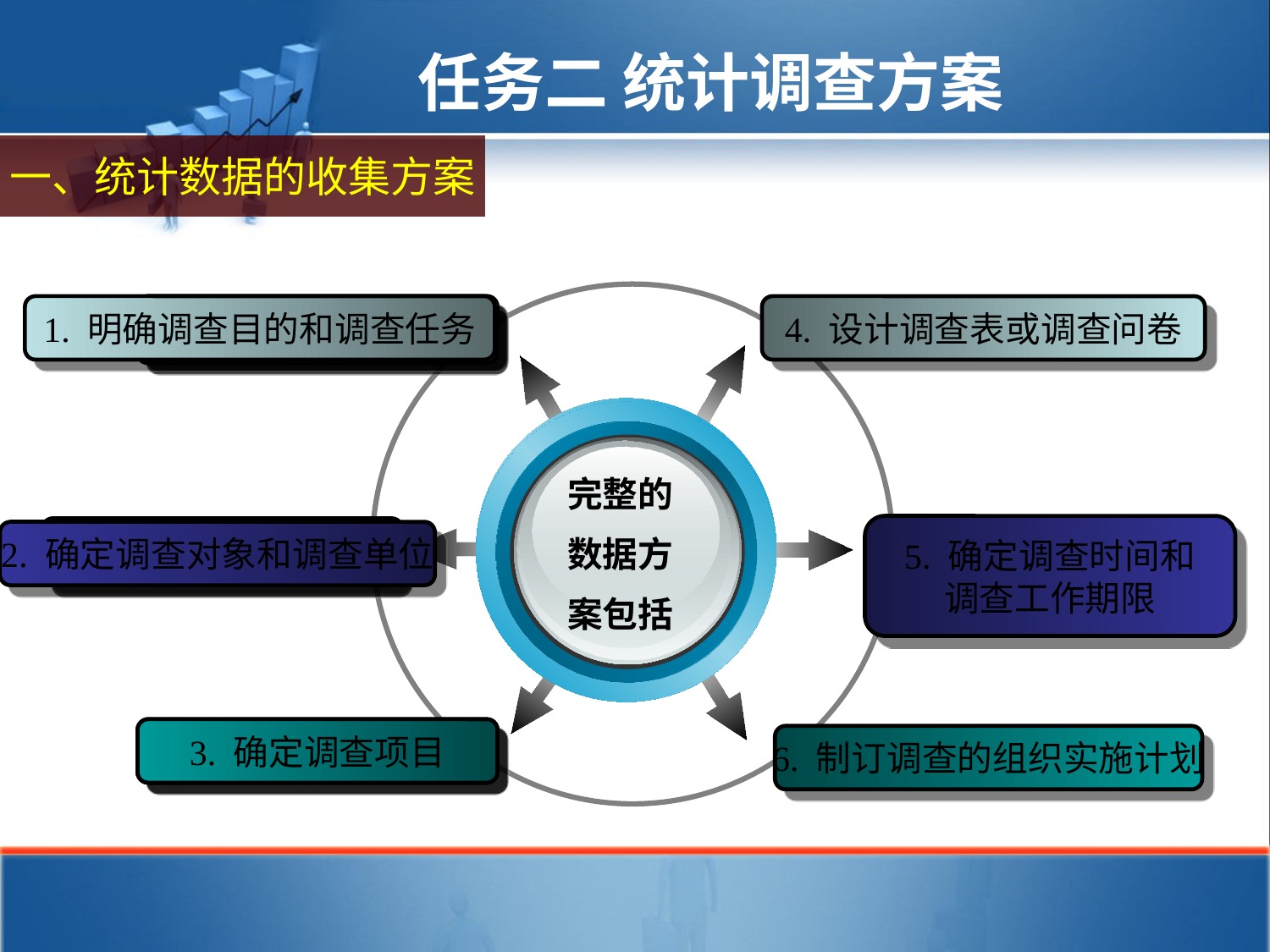

任务二 统计调查方案

一、统计数据的收集方案

1. 明确调查目的和调查任务
Add Your Text
Add Your Text
4. 设计调查表或调查问卷
Add Your Text
Add Your Text

Text

Text

Text

完整的
数据方
案包括
5. 确定调查时间和
调查工作期限
Add Your Text
2. 确定调查对象和调查单位
Add Your Text
Add Your Text

Add Your Text
Add Your Text
3. 确定调查项目
6. 制订调查的组织实施计划